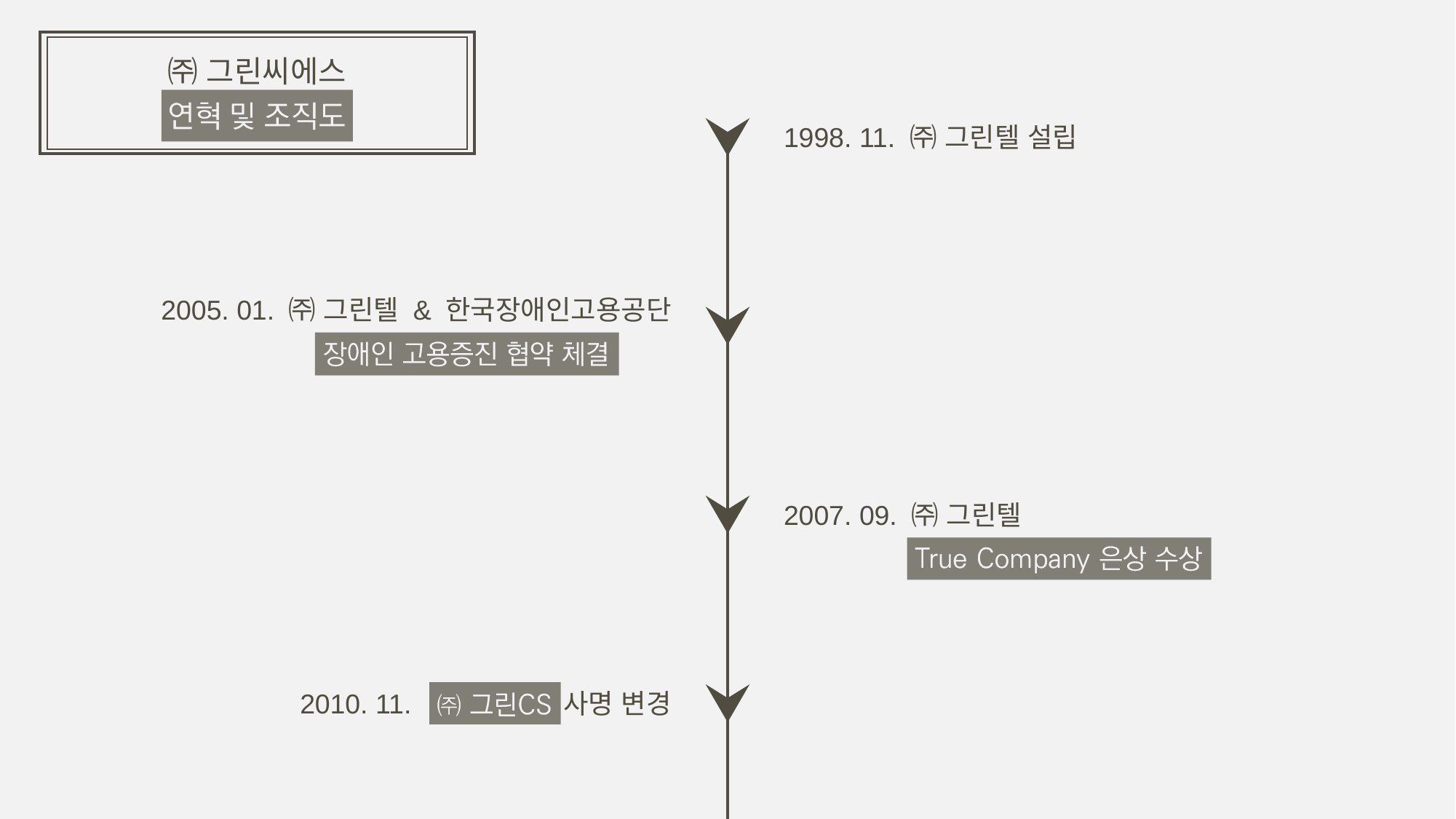

㈜ 그린씨에스

1998. 11. ㈜ 그린텔 설립

2005. 01. ㈜ 그린텔 & 한국장애인고용공단

2007. 09. ㈜ 그린텔

2010. 11.                   사명 변경